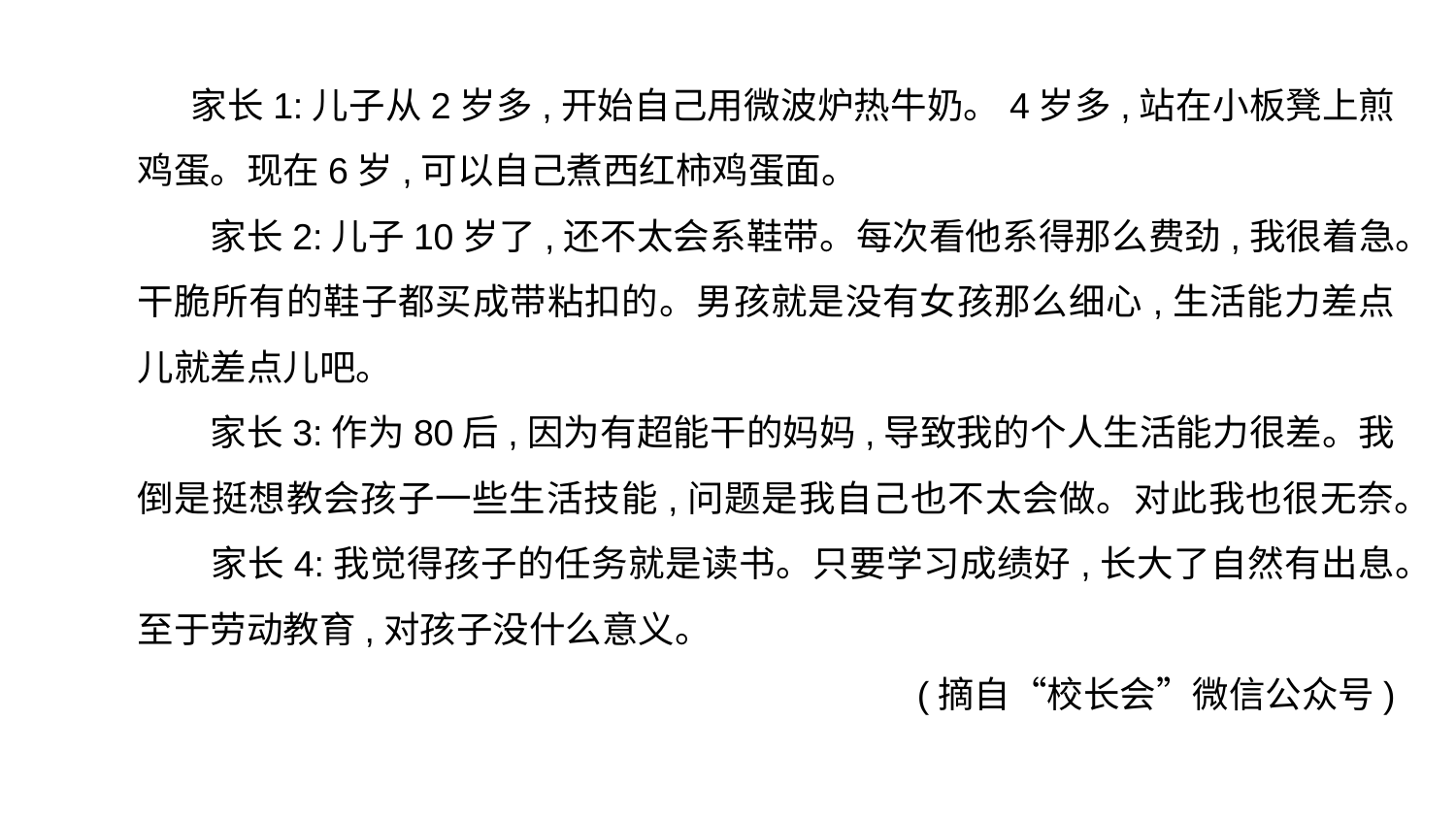

家长1:儿子从2岁多,开始自己用微波炉热牛奶。4岁多,站在小板凳上煎鸡蛋。现在6岁,可以自己煮西红柿鸡蛋面。
　　家长2:儿子10岁了,还不太会系鞋带。每次看他系得那么费劲,我很着急。干脆所有的鞋子都买成带粘扣的。男孩就是没有女孩那么细心,生活能力差点儿就差点儿吧。
　　家长3:作为80后,因为有超能干的妈妈,导致我的个人生活能力很差。我倒是挺想教会孩子一些生活技能,问题是我自己也不太会做。对此我也很无奈。
　　家长4:我觉得孩子的任务就是读书。只要学习成绩好,长大了自然有出息。至于劳动教育,对孩子没什么意义。
(摘自“校长会”微信公众号)